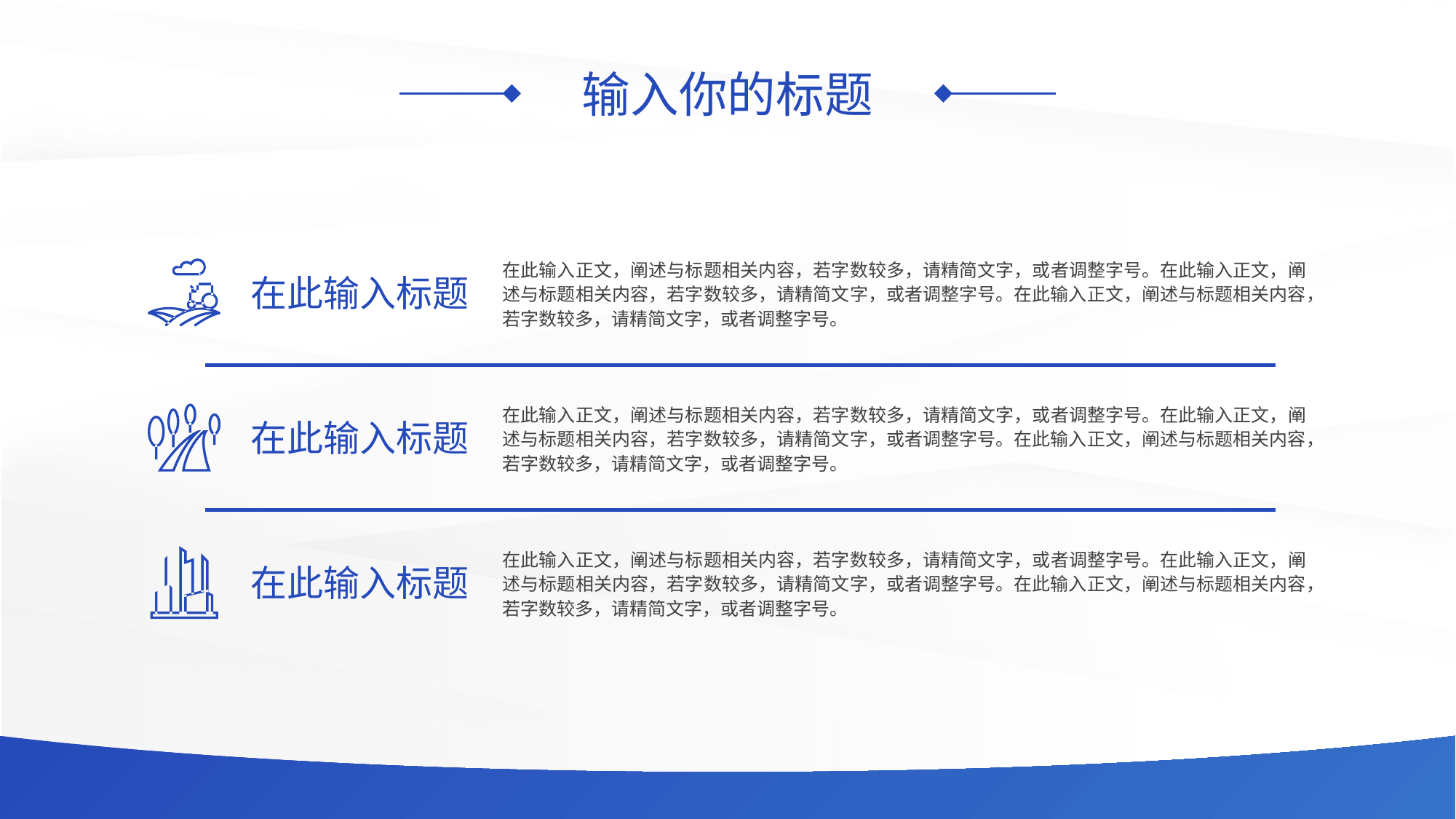

# 输入你的标题
在此输入正文，阐述与标题相关内容，若字数较多，请精简文字，或者调整字号。在此输入正文，阐述与标题相关内容，若字数较多，请精简文字，或者调整字号。在此输入正文，阐述与标题相关内容，若字数较多，请精简文字，或者调整字号。

在此输入标题
在此输入正文，阐述与标题相关内容，若字数较多，请精简文字，或者调整字号。在此输入正文，阐述与标题相关内容，若字数较多，请精简文字，或者调整字号。在此输入正文，阐述与标题相关内容，若字数较多，请精简文字，或者调整字号。

在此输入标题
在此输入正文，阐述与标题相关内容，若字数较多，请精简文字，或者调整字号。在此输入正文，阐述与标题相关内容，若字数较多，请精简文字，或者调整字号。在此输入正文，阐述与标题相关内容，若字数较多，请精简文字，或者调整字号。

在此输入标题